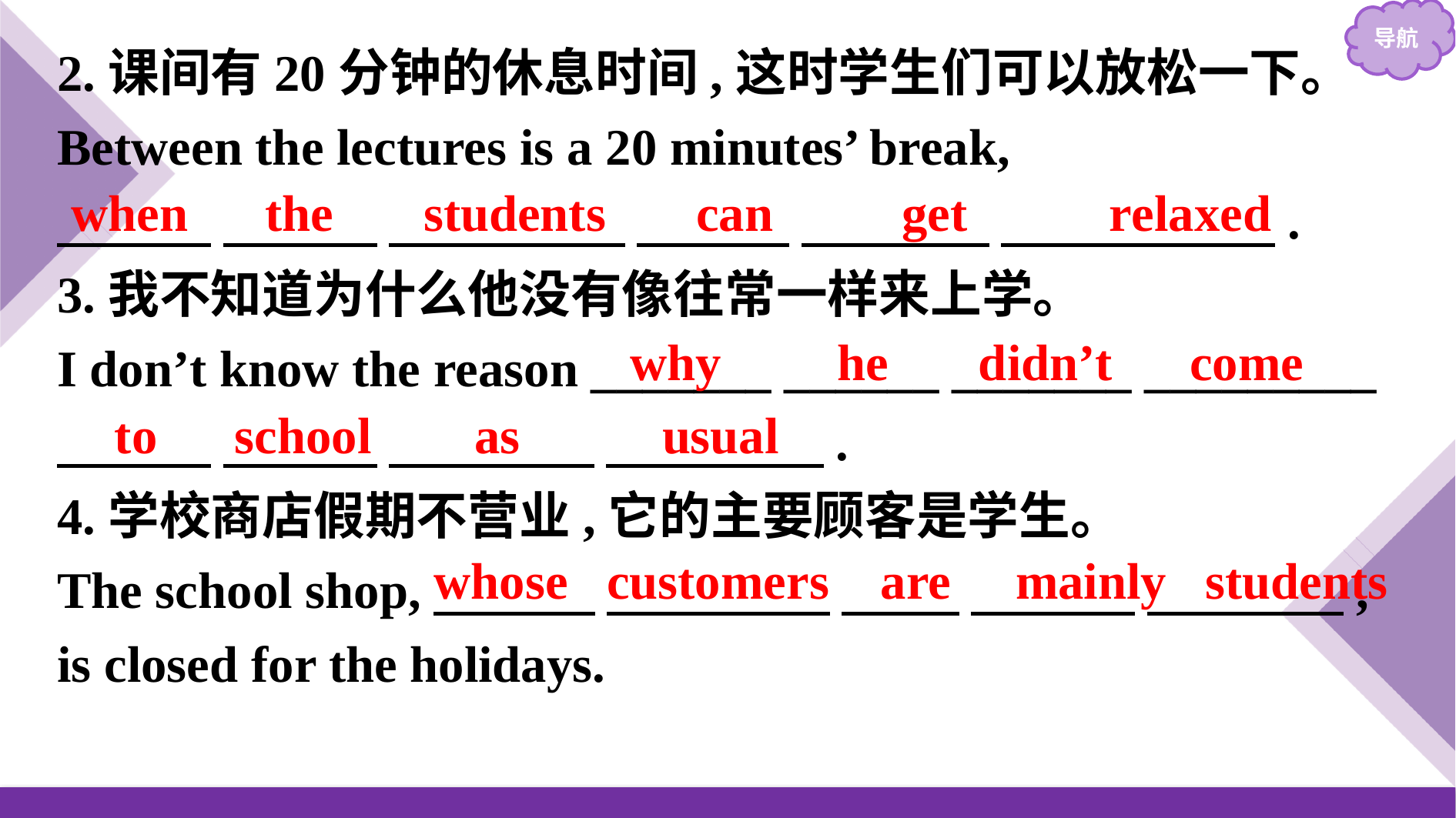

2.课间有20分钟的休息时间,这时学生们可以放松一下。
Between the lectures is a 20 minutes’ break,
　　　 　　　 　　　                                          　                .
3.我不知道为什么他没有像往常一样来上学。
I don’t know the reason _______ ______ _______ _________
　　　 　　　 　　　　 　　　 　.
4.学校商店假期不营业,它的主要顾客是学生。
The school shop,　　                                                     　       　,
is closed for the holidays.
when      the       students       can          get           relaxed
why         he       didn’t      come
to      school        as           usual
whose   customers    are     mainly   students